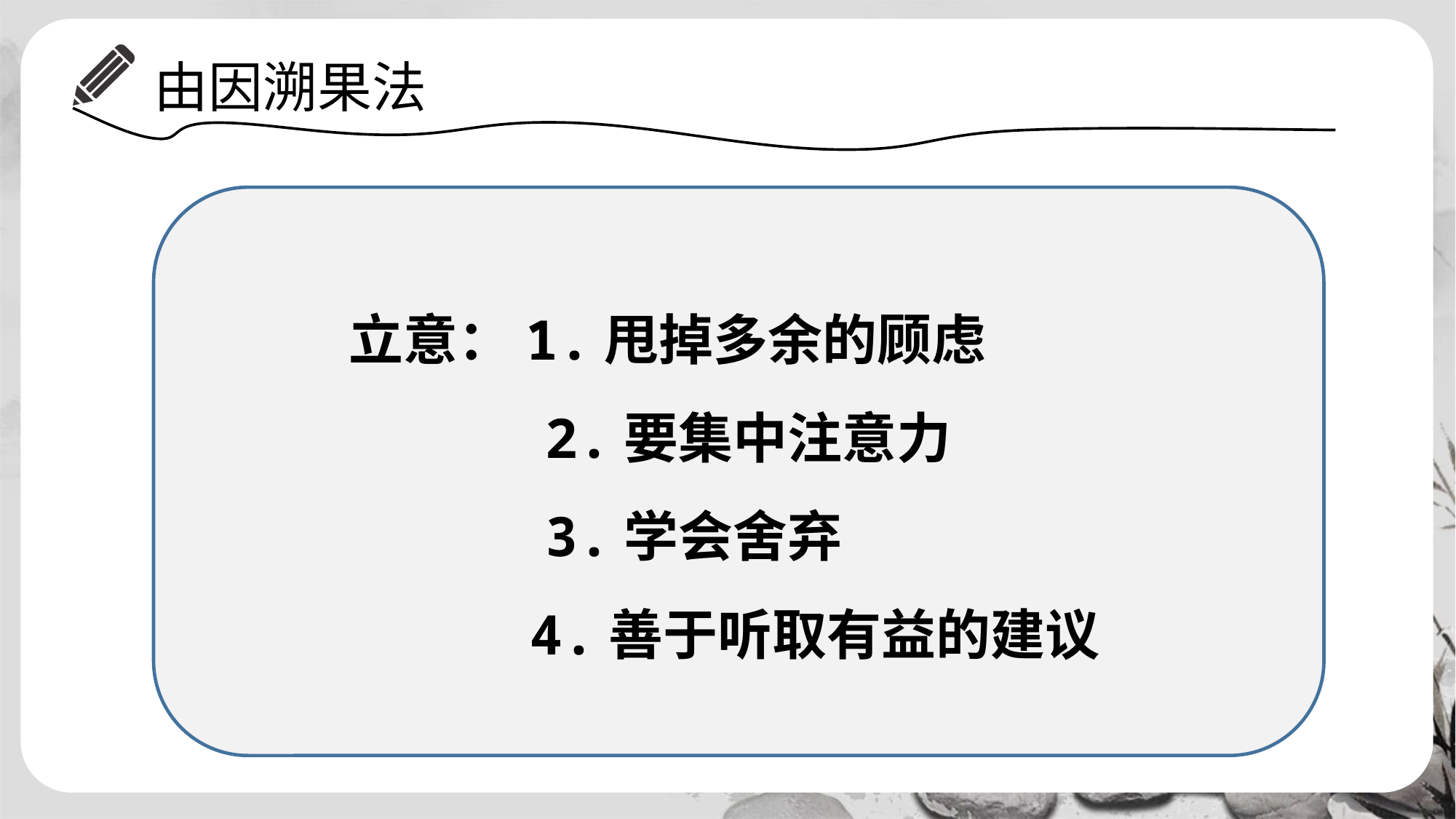

# 由因溯果法

立意：1.甩掉多余的顾虑
      2.要集中注意力
      3.学会舍弃
            4.善于听取有益的建议